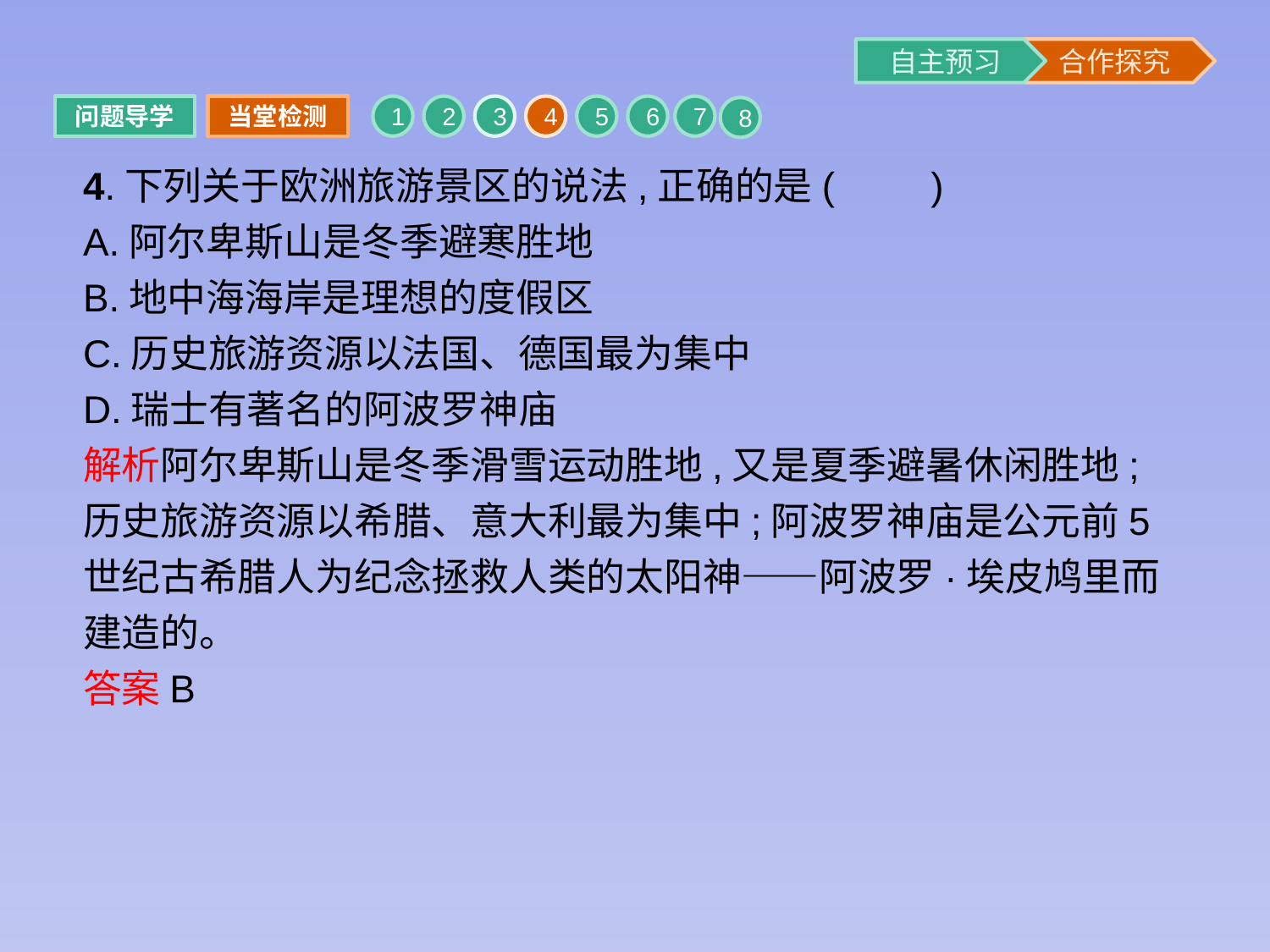

问题导学
当堂检测
1
2
3
4
5
6
7
8
4.下列关于欧洲旅游景区的说法,正确的是(　　)
A.阿尔卑斯山是冬季避寒胜地
B.地中海海岸是理想的度假区
C.历史旅游资源以法国、德国最为集中
D.瑞士有著名的阿波罗神庙
解析阿尔卑斯山是冬季滑雪运动胜地,又是夏季避暑休闲胜地;历史旅游资源以希腊、意大利最为集中;阿波罗神庙是公元前5世纪古希腊人为纪念拯救人类的太阳神——阿波罗·埃皮鸠里而建造的。
答案B